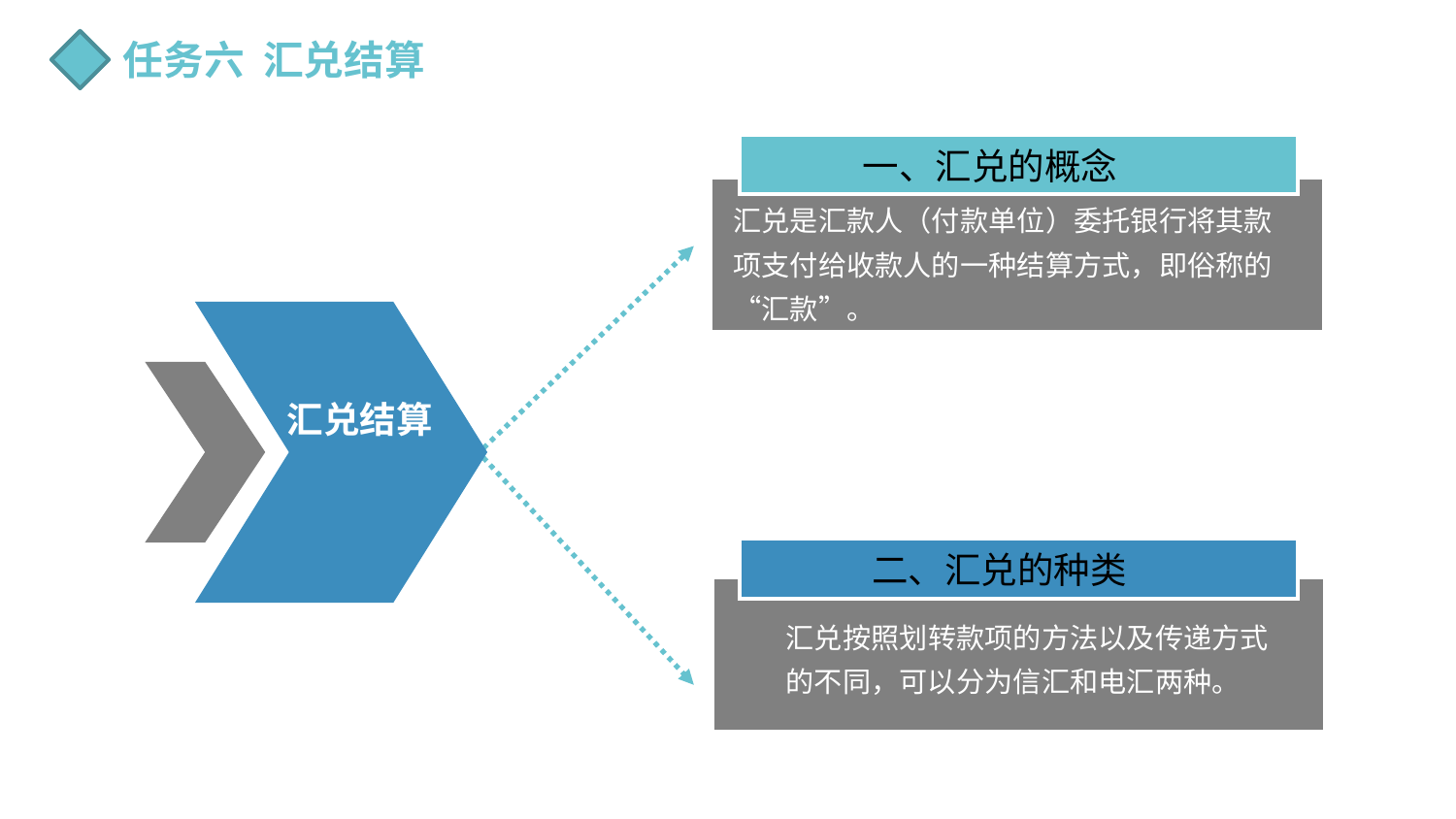

任务六  汇兑结算

一、汇兑的概念

汇兑是汇款人（付款单位）委托银行将其款项支付给收款人的一种结算方式，即俗称的“汇款”。

汇兑结算
参与货币资金计划定额管理的权利

二、汇兑的种类

汇兑按照划转款项的方法以及传递方式的不同，可以分为信汇和电汇两种。